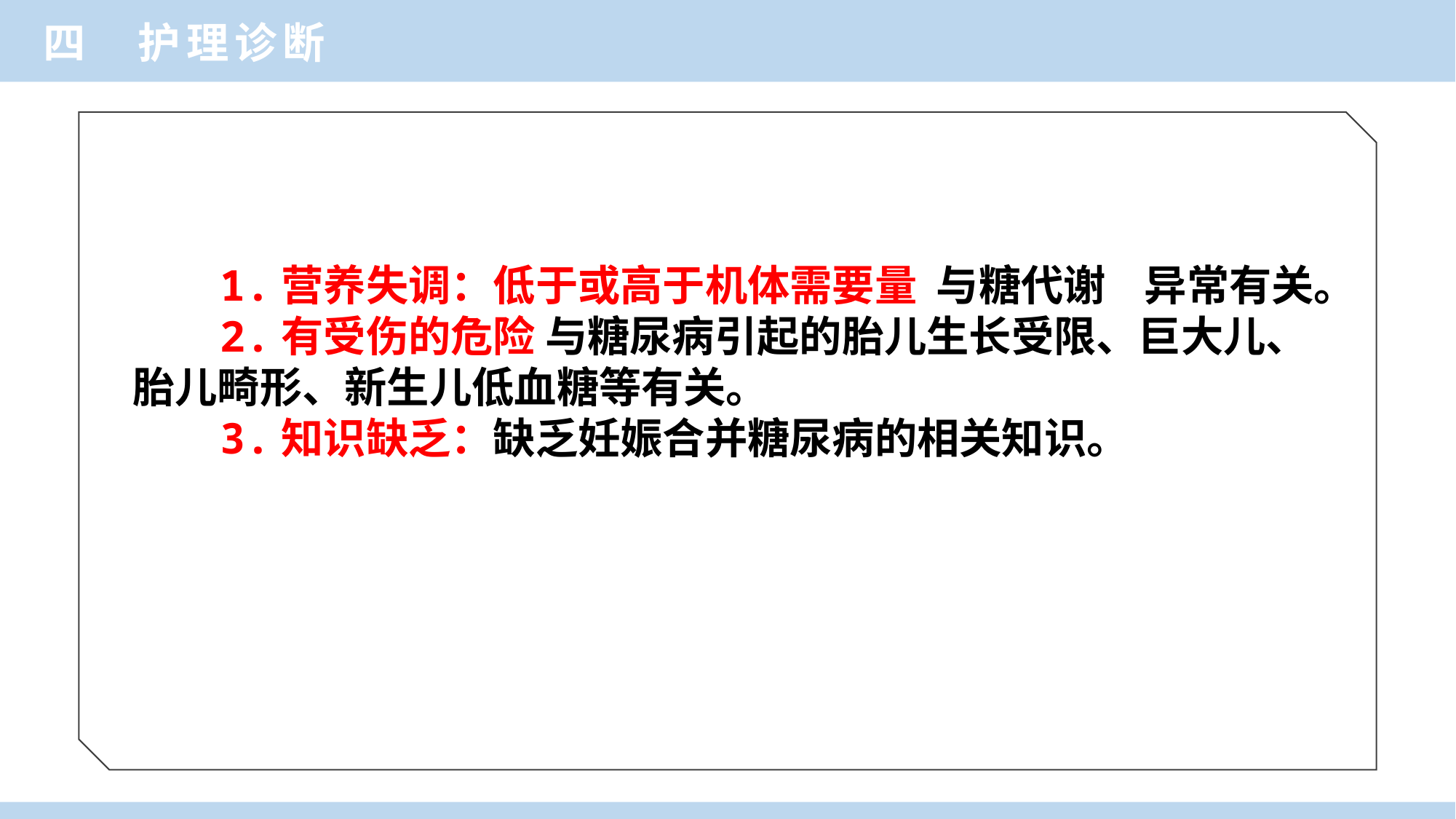

四   护理诊断

  1.营养失调：低于或高于机体需要量  与糖代谢    异常有关。
  2.有受伤的危险 与糖尿病引起的胎儿生长受限、巨大儿、胎儿畸形、新生儿低血糖等有关。
  3.知识缺乏：缺乏妊娠合并糖尿病的相关知识。